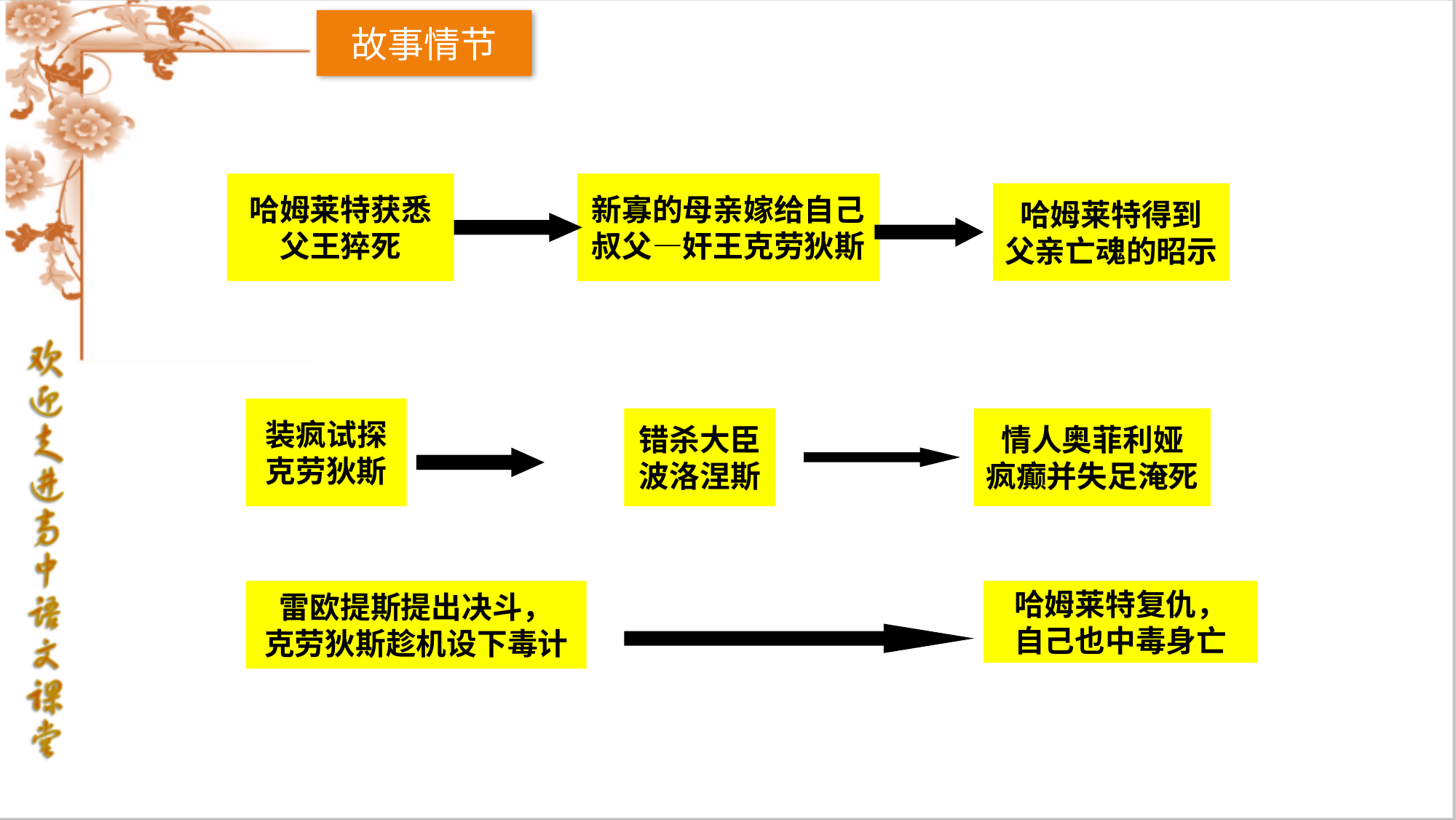

故事情节
哈姆莱特获悉
父王猝死
新寡的母亲嫁给自己
叔父—奸王克劳狄斯
哈姆莱特得到
父亲亡魂的昭示

装疯试探
克劳狄斯
错杀大臣
波洛涅斯
情人奥菲利娅
疯癫并失足淹死

雷欧提斯提出决斗，
克劳狄斯趁机设下毒计
哈姆莱特复仇，
自己也中毒身亡